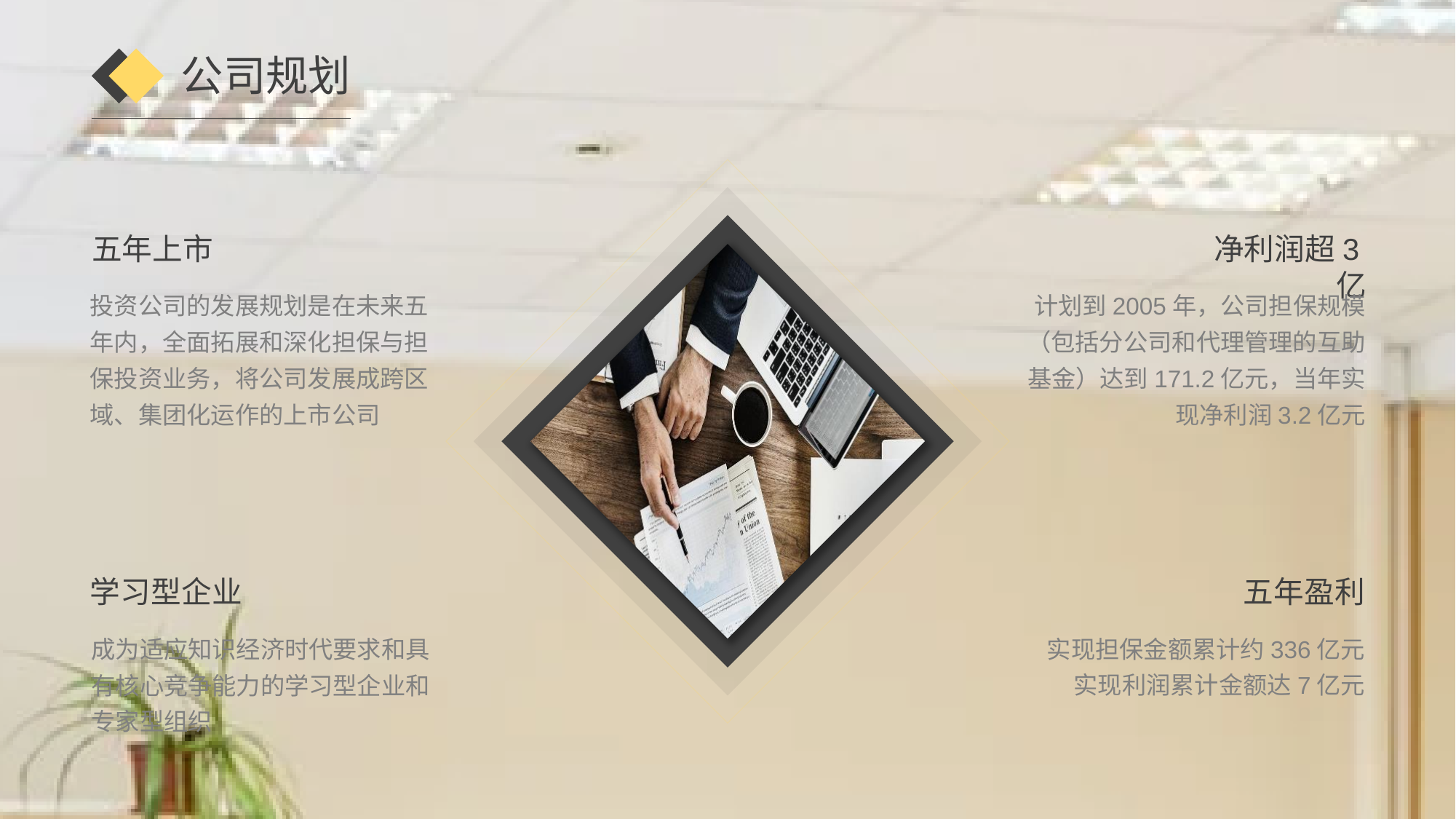

公司规划

五年上市
投资公司的发展规划是在未来五年内，全面拓展和深化担保与担保投资业务，将公司发展成跨区域、集团化运作的上市公司
净利润超3亿
计划到2005年，公司担保规模（包括分公司和代理管理的互助基金）达到171.2亿元，当年实现净利润3.2亿元

学习型企业
成为适应知识经济时代要求和具有核心竞争能力的学习型企业和专家型组织
五年盈利
实现担保金额累计约336亿元
实现利润累计金额达7亿元